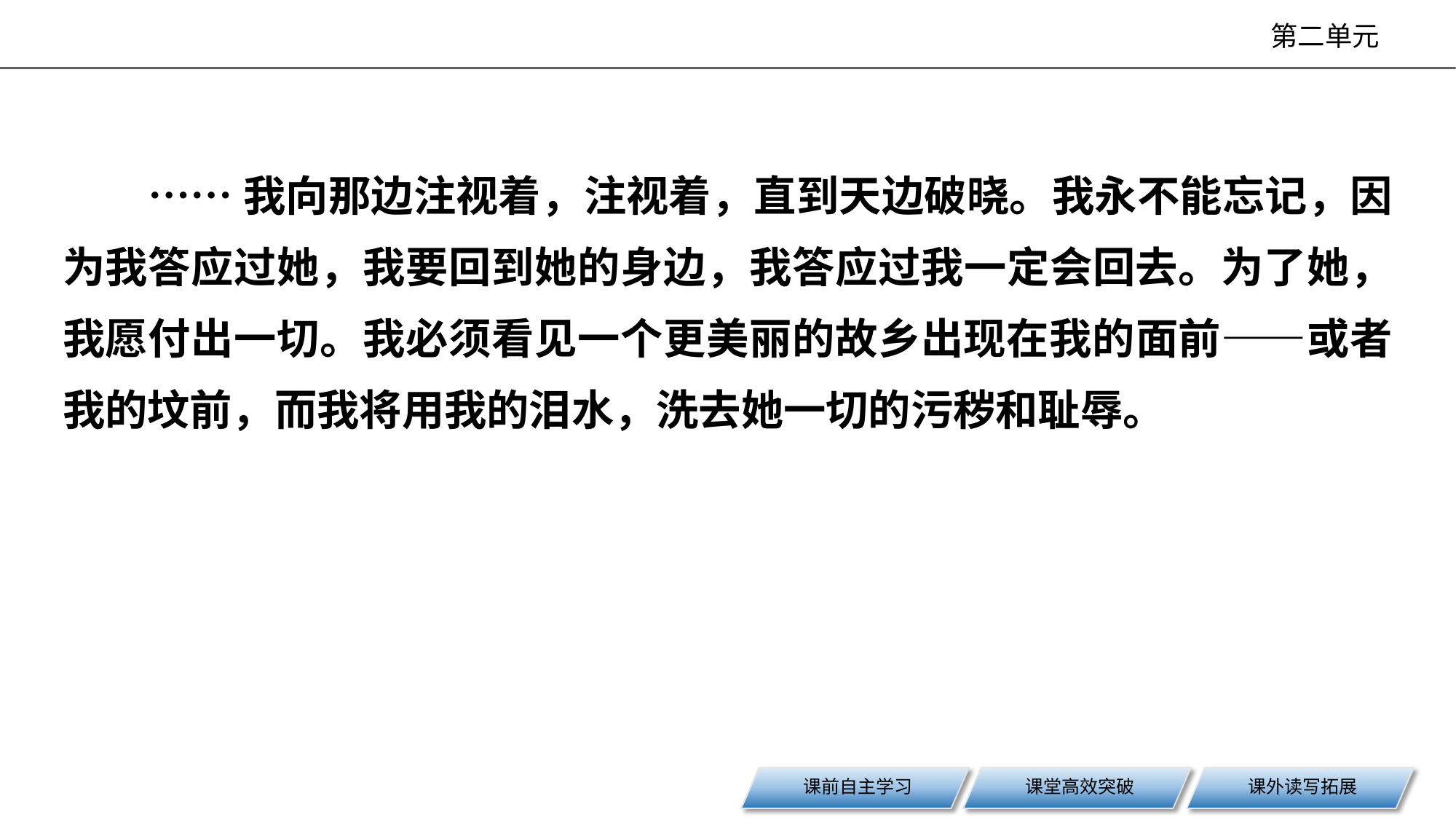

……我向那边注视着，注视着，直到天边破晓。我永不能忘记，因为我答应过她，我要回到她的身边，我答应过我一定会回去。为了她，我愿付出一切。我必须看见一个更美丽的故乡出现在我的面前——或者我的坟前，而我将用我的泪水，洗去她一切的污秽和耻辱。